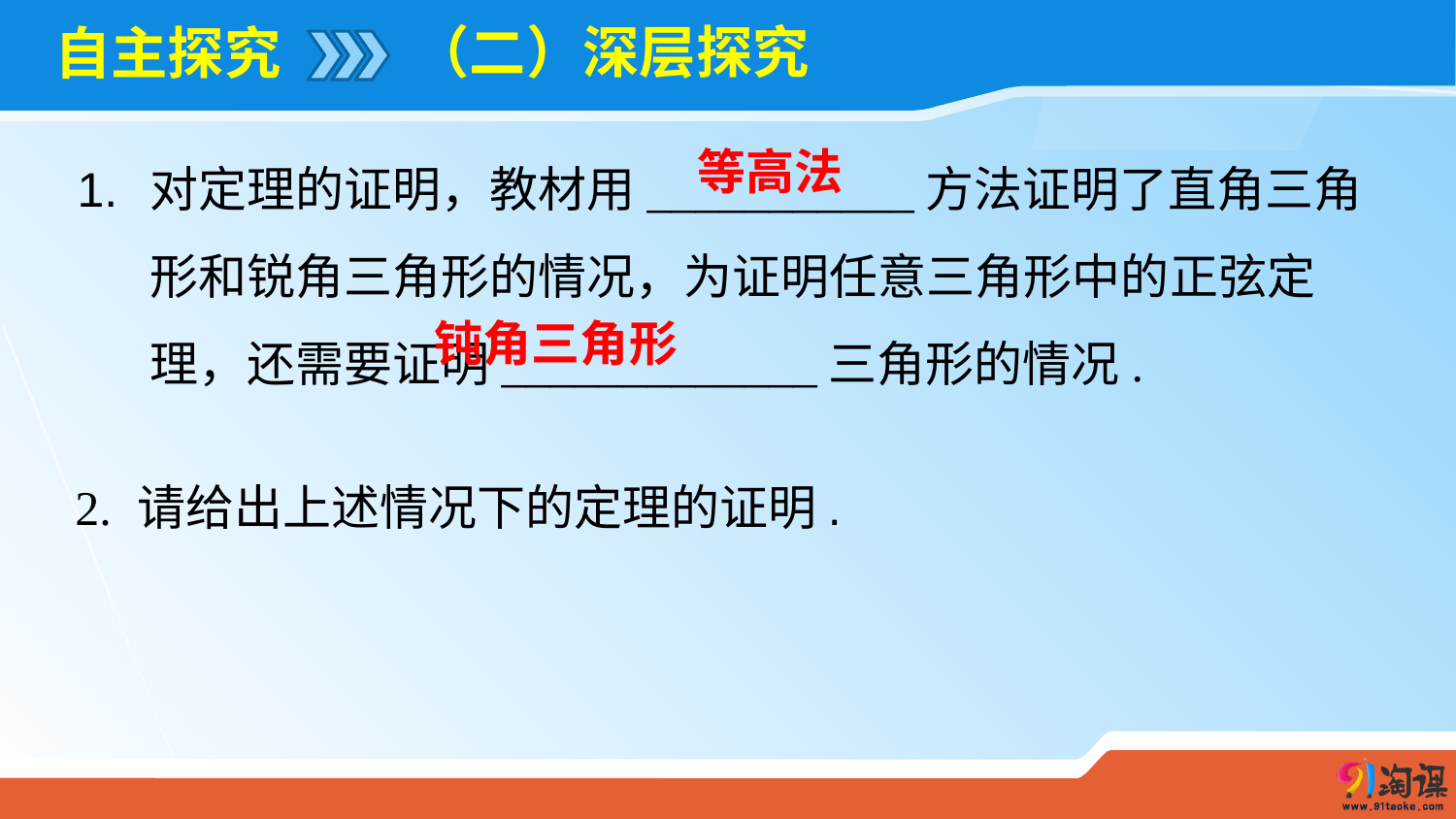

（二）深层探究
# 自主探究
对定理的证明，教材用___________方法证明了直角三角形和锐角三角形的情况，为证明任意三角形中的正弦定理，还需要证明_____________三角形的情况.
等高法
钝角三角形

2. 请给出上述情况下的定理的证明.